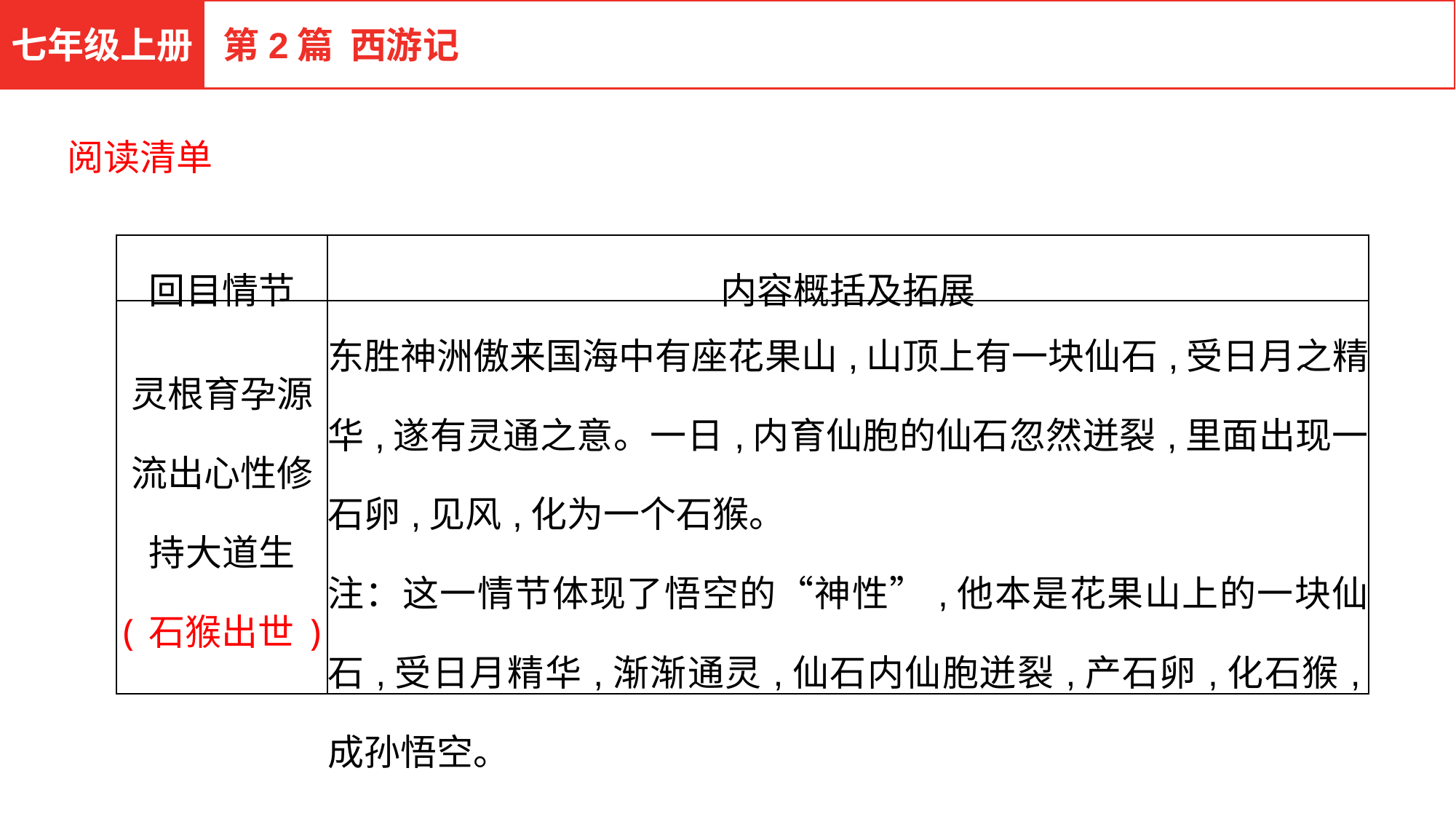

七年级上册
第2篇  西游记
阅读清单
| 回目情节 | 内容概括及拓展 |
| --- | --- |
| 灵根育孕源流出心性修持大道生 (石猴出世) | 东胜神洲傲来国海中有座花果山,山顶上有一块仙石,受日月之精华,遂有灵通之意。一日,内育仙胞的仙石忽然迸裂,里面出现一石卵,见风,化为一个石猴。　 注：这一情节体现了悟空的“神性”,他本是花果山上的一块仙石,受日月精华,渐渐通灵,仙石内仙胞迸裂,产石卵,化石猴,成孙悟空。 |